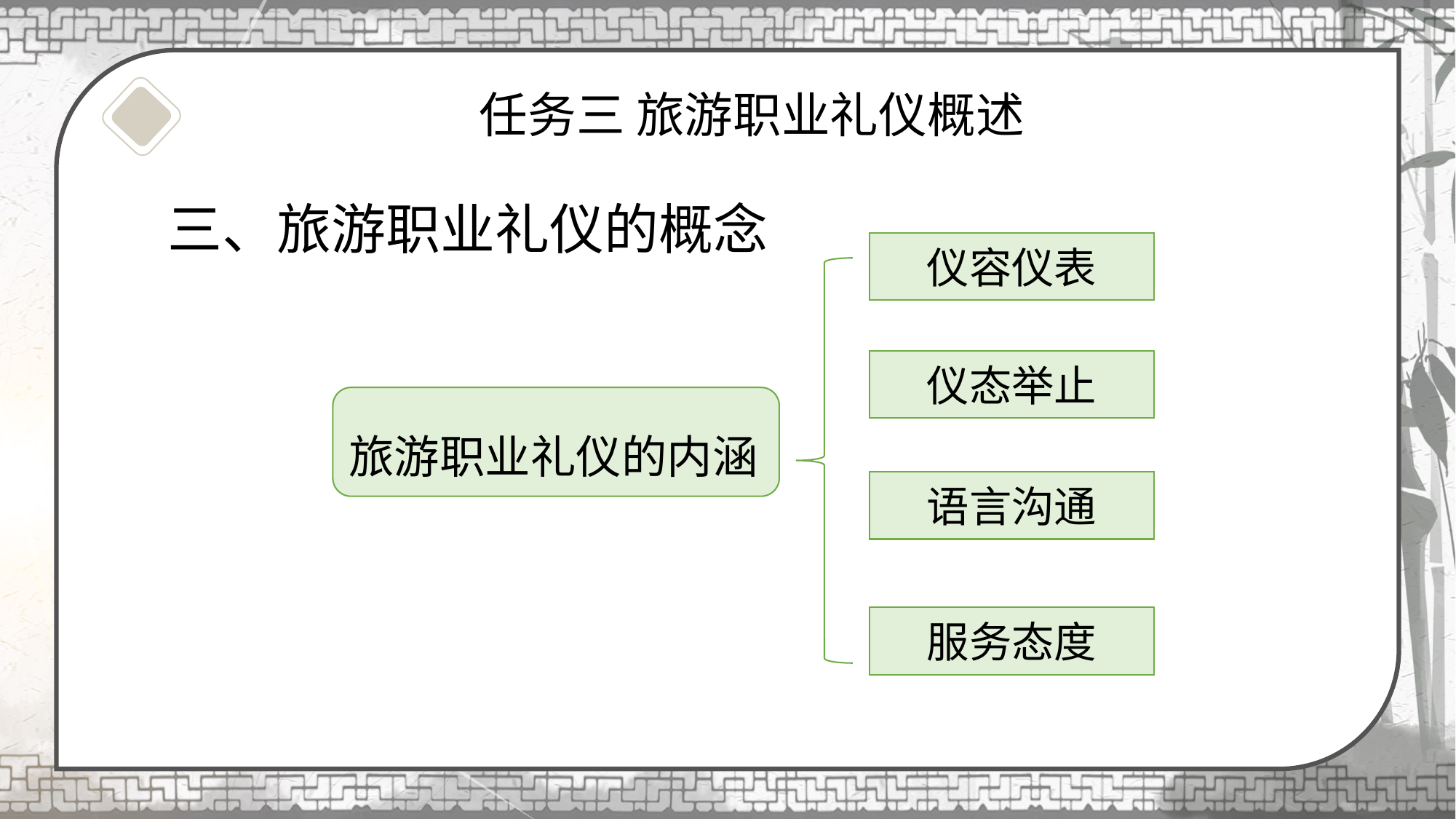

# 任务三 旅游职业礼仪概述
三、旅游职业礼仪的概念
仪容仪表

仪态举止
旅游职业礼仪的内涵
语言沟通
服务态度